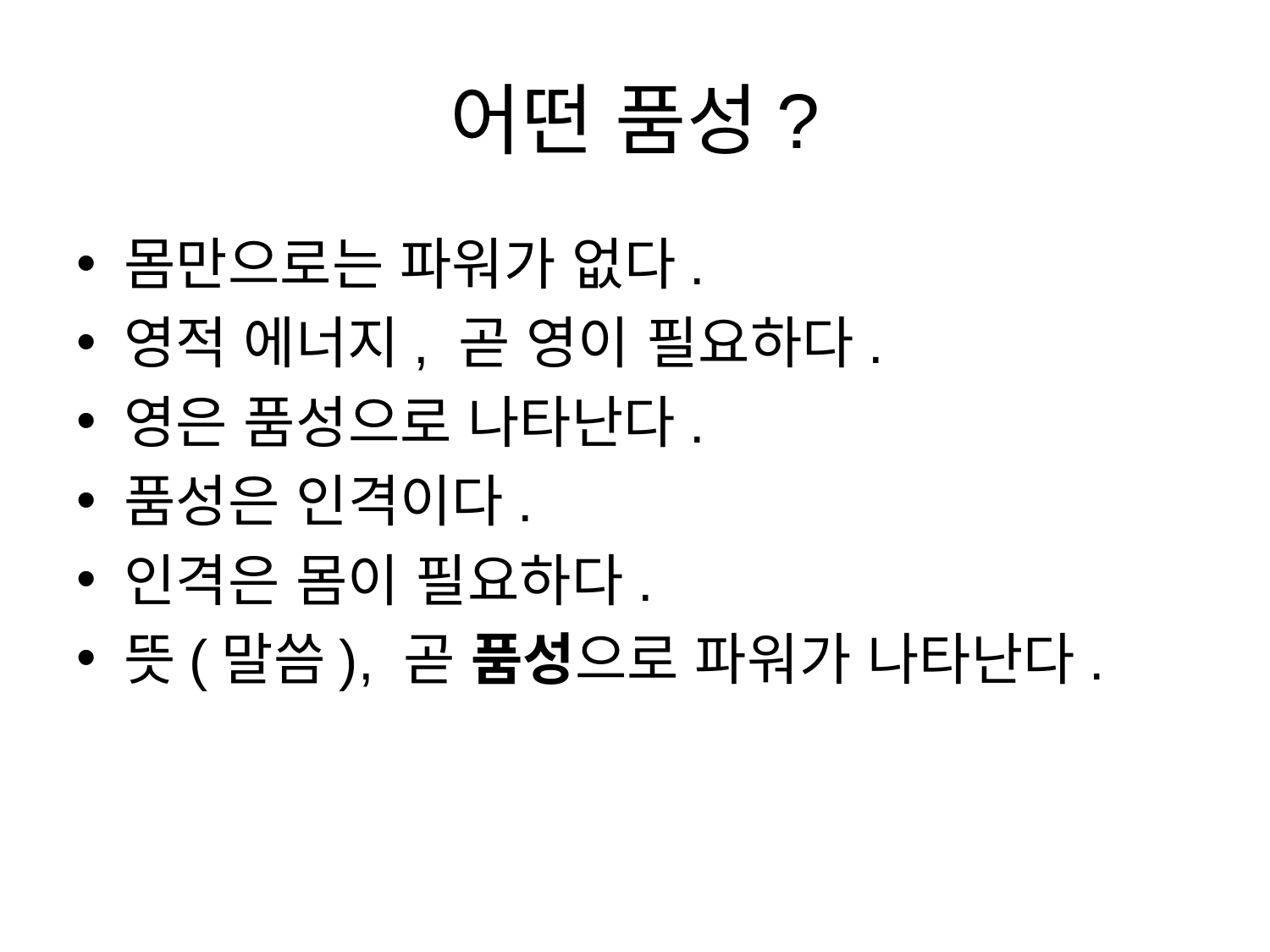

# 어떤 품성?
몸만으로는 파워가 없다.
영적 에너지, 곧 영이 필요하다.
영은 품성으로 나타난다.
품성은 인격이다.
인격은 몸이 필요하다.
뜻(말씀), 곧 품성으로 파워가 나타난다.